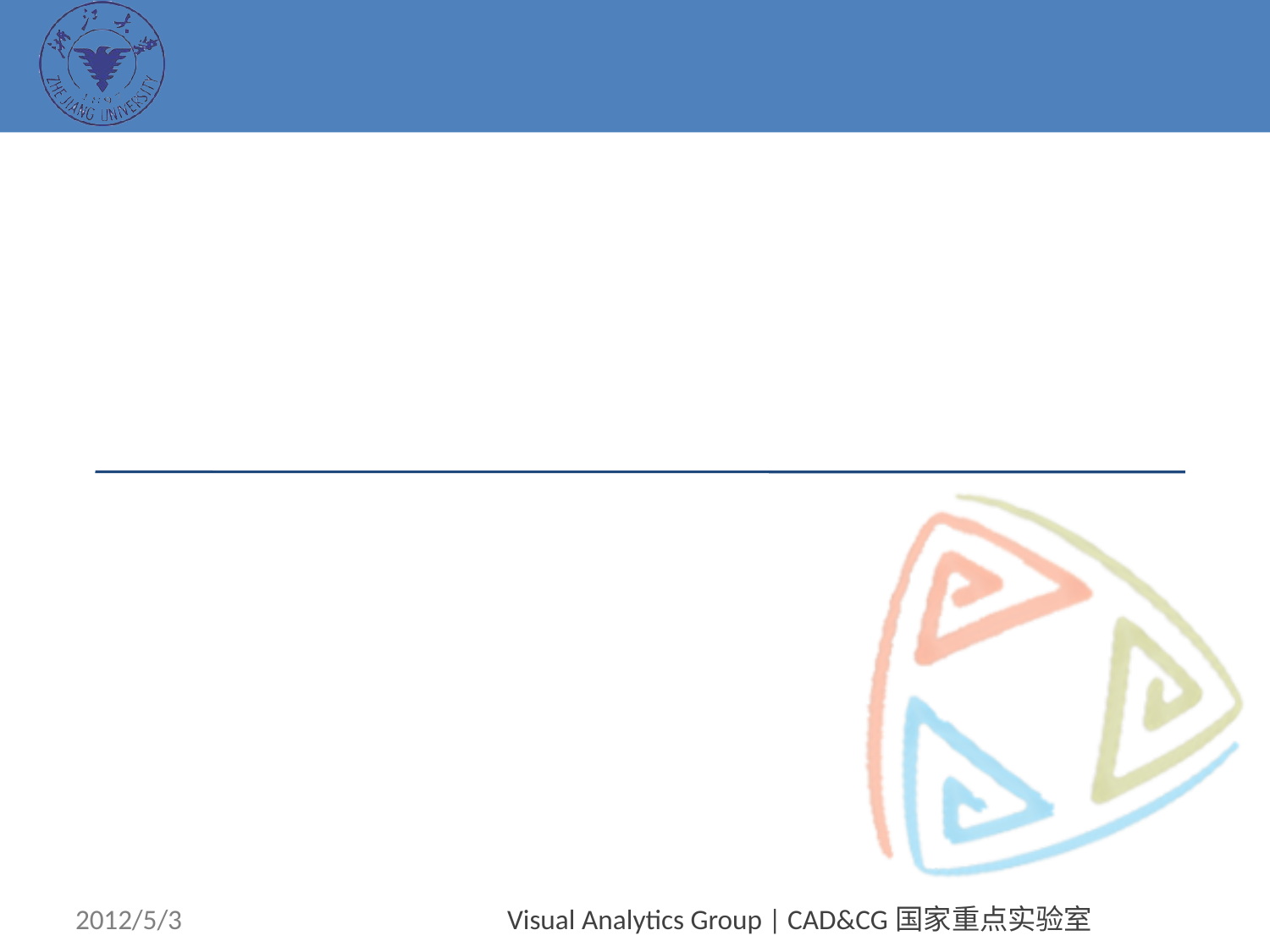

#

2012/5/3
Visual Analytics Group | CAD&CG国家重点实验室